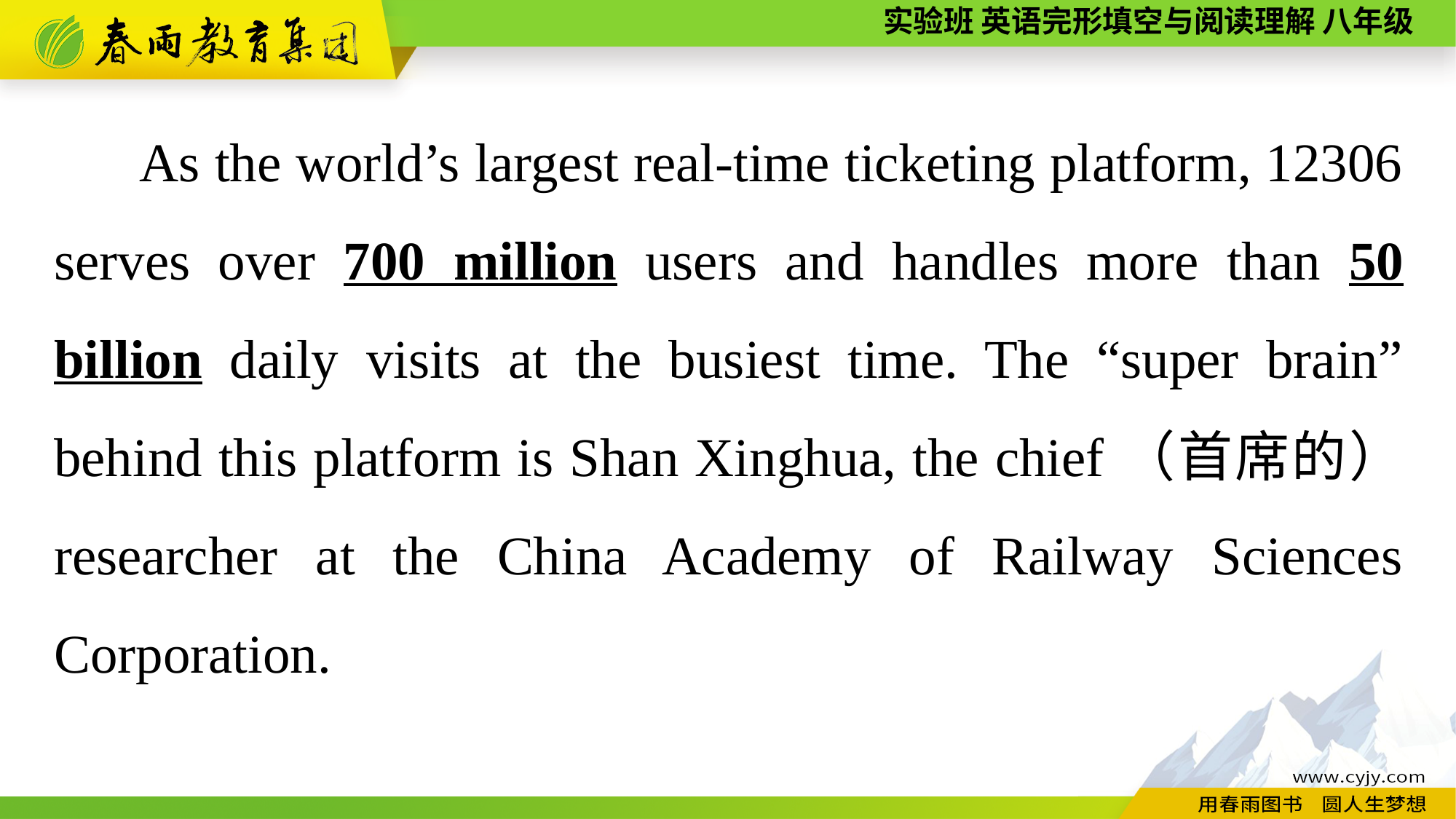

As the world’s largest real-time ticketing platform, 12306 serves over 700 million users and handles more than 50 billion daily visits at the busiest time. The “super brain” behind this platform is Shan Xinghua, the chief（首席的） researcher at the China Academy of Railway Sciences Corporation.